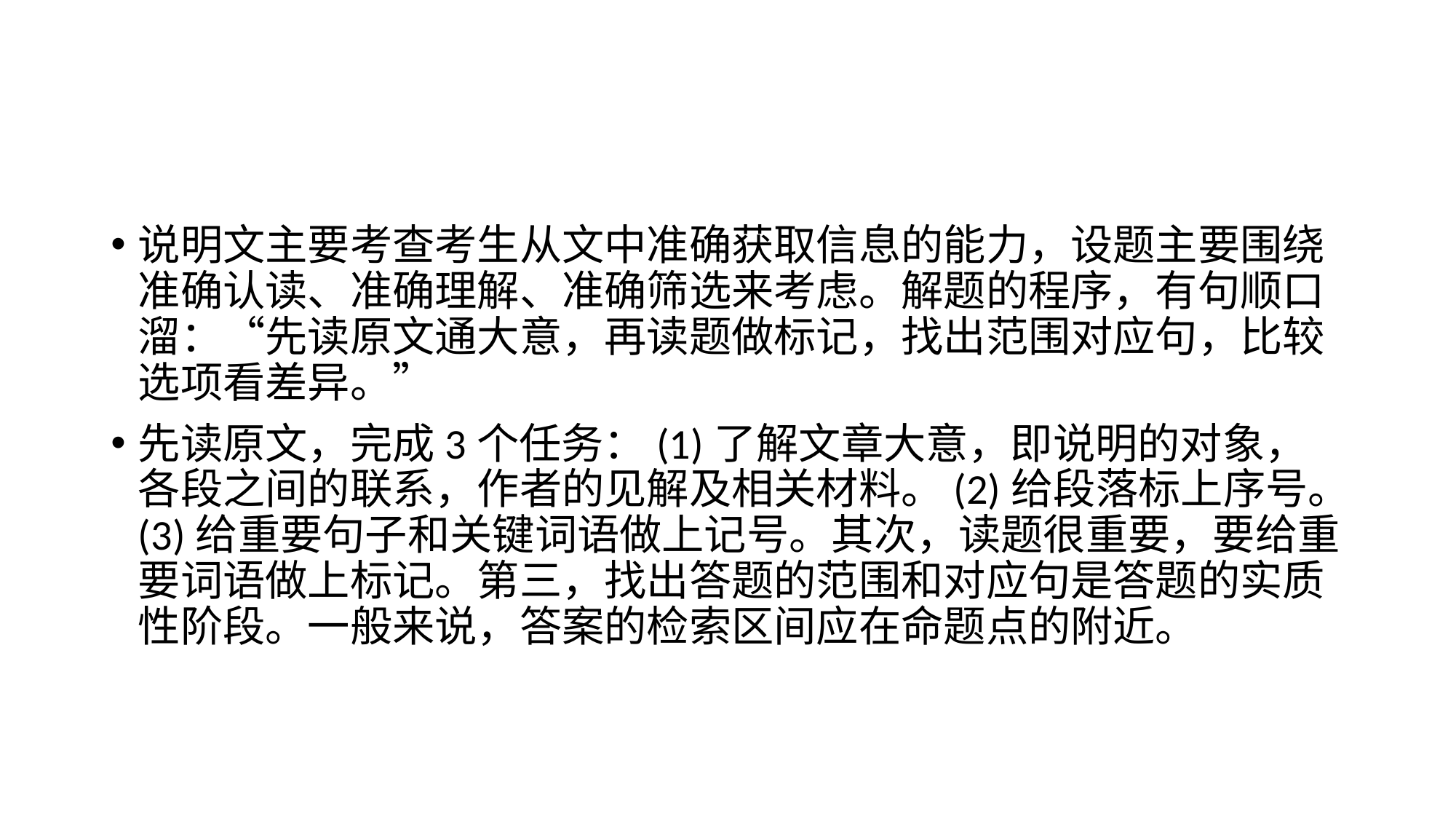

#
说明文主要考查考生从文中准确获取信息的能力，设题主要围绕准确认读、准确理解、准确筛选来考虑。解题的程序，有句顺口溜：“先读原文通大意，再读题做标记，找出范围对应句，比较选项看差异。”
先读原文，完成3个任务：(1)了解文章大意，即说明的对象，各段之间的联系，作者的见解及相关材料。(2)给段落标上序号。(3)给重要句子和关键词语做上记号。其次，读题很重要，要给重要词语做上标记。第三，找出答题的范围和对应句是答题的实质性阶段。一般来说，答案的检索区间应在命题点的附近。